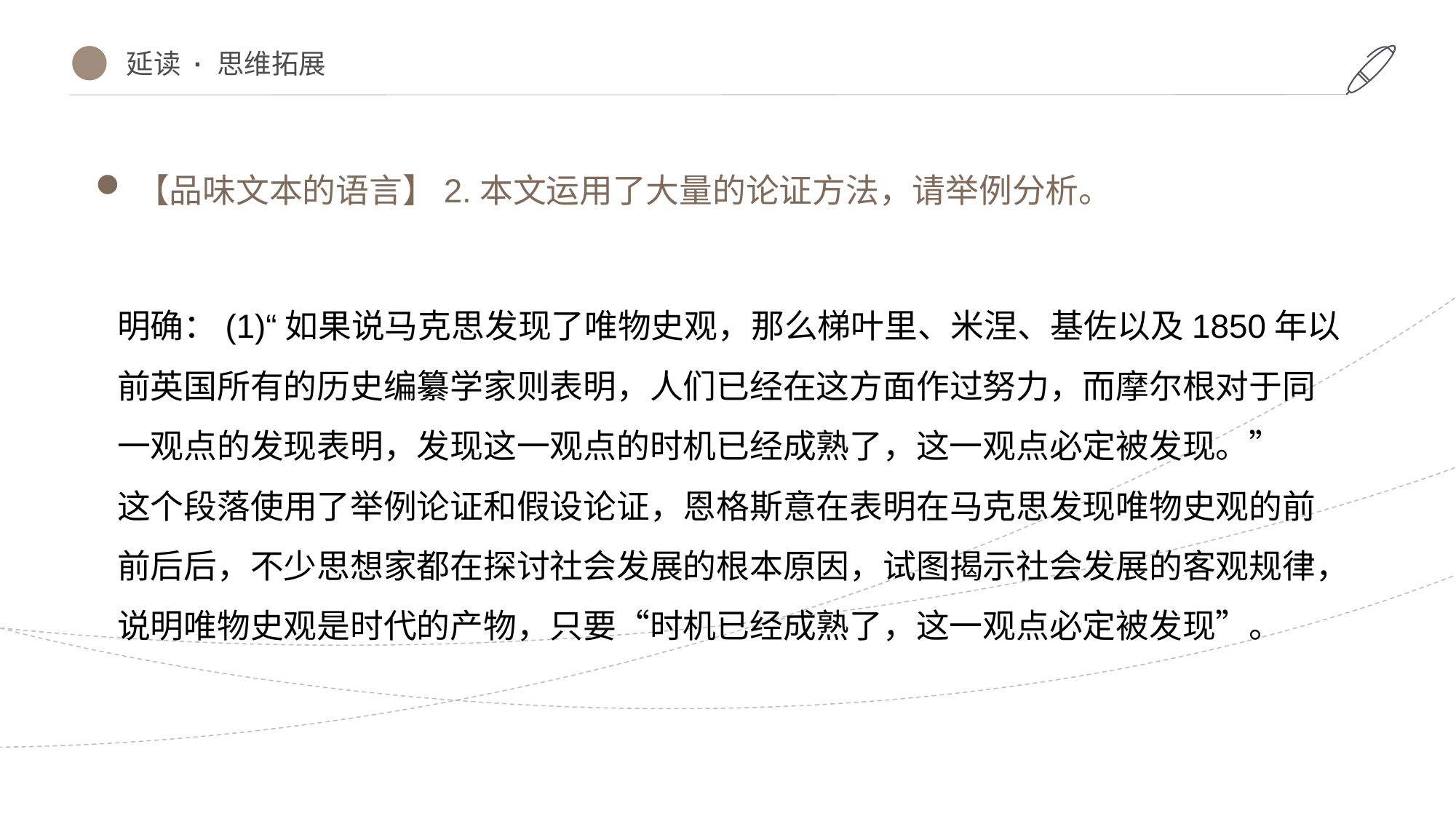

延读 · 思维拓展

【品味文本的语言】2.本文运用了大量的论证方法，请举例分析。

明确：(1)“如果说马克思发现了唯物史观，那么梯叶里、米涅、基佐以及1850年以前英国所有的历史编纂学家则表明，人们已经在这方面作过努力，而摩尔根对于同一观点的发现表明，发现这一观点的时机已经成熟了，这一观点必定被发现。”
这个段落使用了举例论证和假设论证，恩格斯意在表明在马克思发现唯物史观的前前后后，不少思想家都在探讨社会发展的根本原因，试图揭示社会发展的客观规律，说明唯物史观是时代的产物，只要“时机已经成熟了，这一观点必定被发现”。